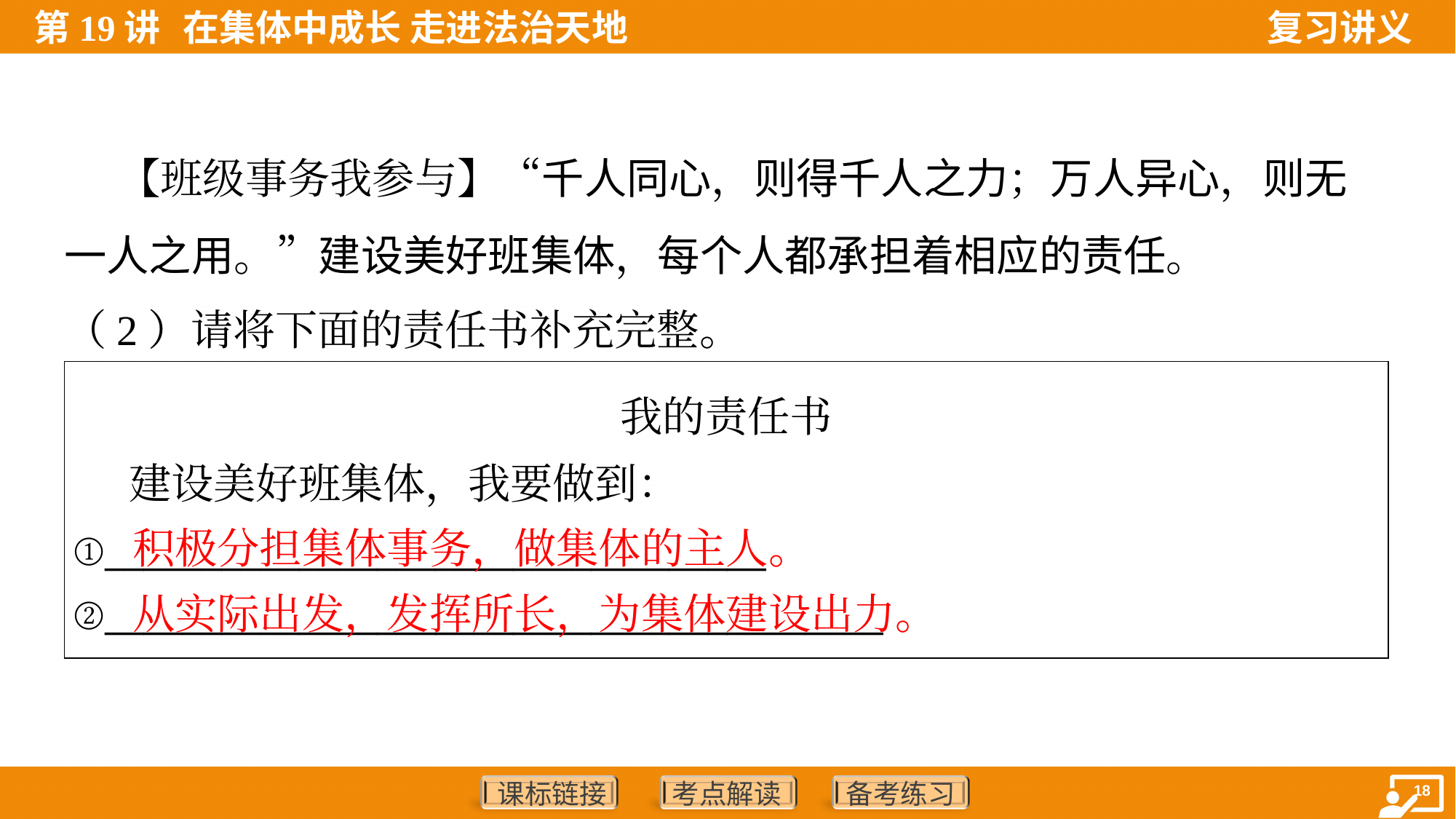

【班级事务我参与】“千人同心，则得千人之力；万人异心，则无
一人之用。”建设美好班集体，每个人都承担着相应的责任。
（2）请将下面的责任书补充完整。
| 我的责任书 建设美好班集体，我要做到： ①\_\_\_\_\_\_\_\_\_\_\_\_\_\_\_\_\_\_\_\_\_\_\_\_\_\_\_\_\_\_\_\_\_\_ ②\_\_\_\_\_\_\_\_\_\_\_\_\_\_\_\_\_\_\_\_\_\_\_\_\_\_\_\_\_\_\_\_\_\_\_\_\_\_\_\_ |
| --- |
积极分担集体事务，做集体的主人。
从实际出发，发挥所长，为集体建设出力。